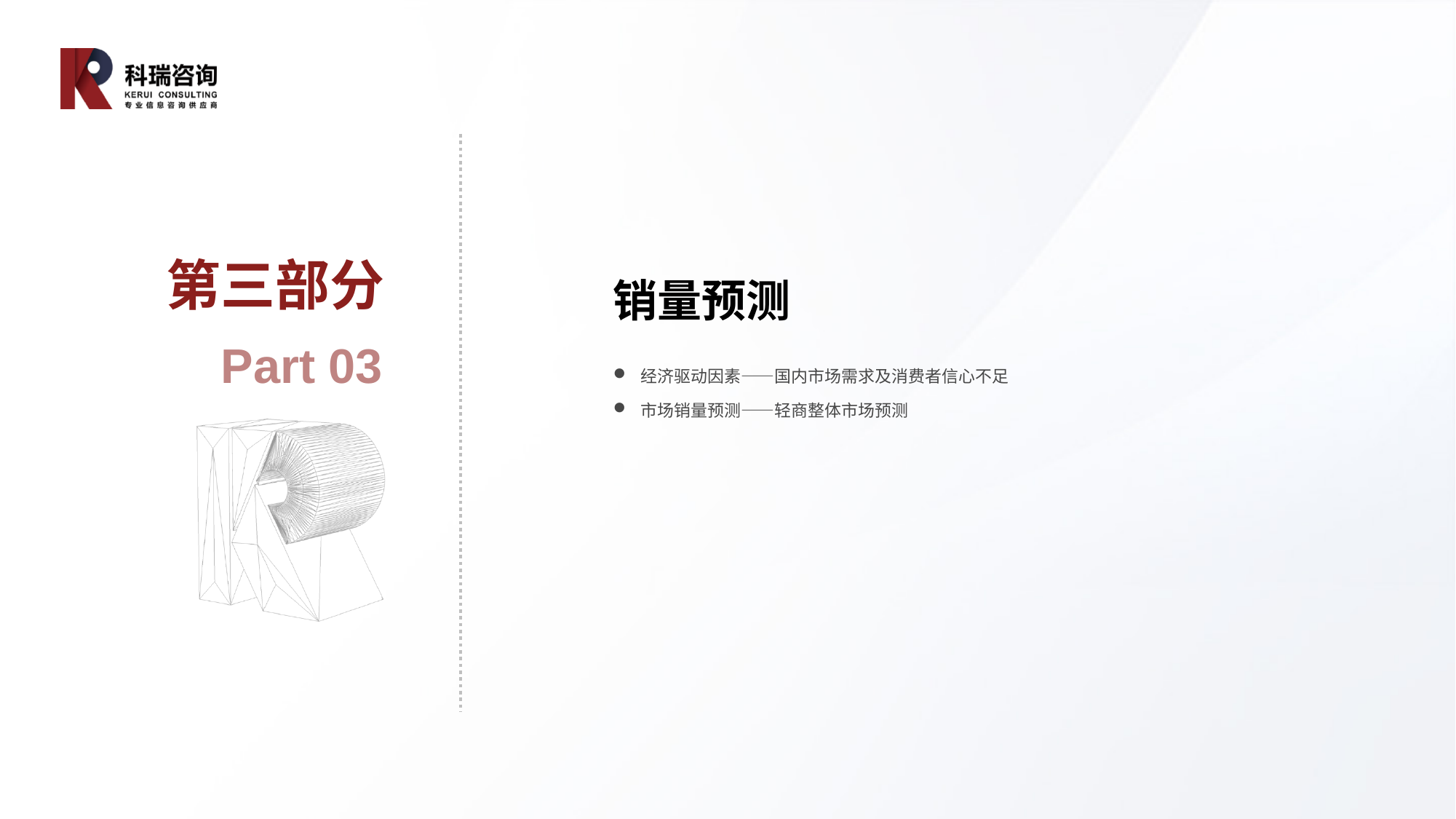

第三部分
销量预测
Part 03
经济驱动因素——国内市场需求及消费者信心不足
市场销量预测——轻商整体市场预测